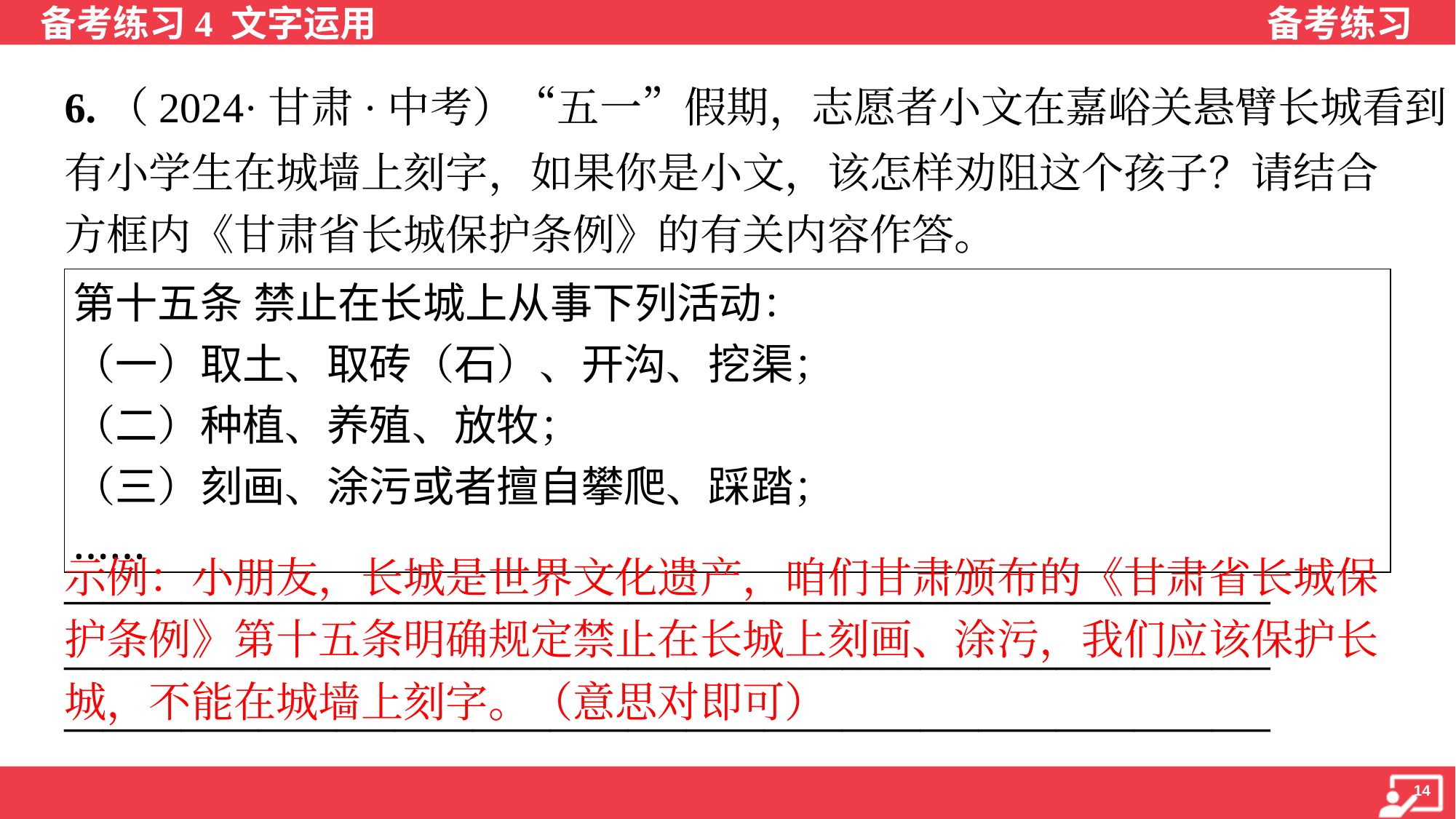

6.（2024·甘肃·中考）“五一”假期，志愿者小文在嘉峪关悬臂长城看到
有小学生在城墙上刻字，如果你是小文，该怎样劝阻这个孩子？请结合
方框内《甘肃省长城保护条例》的有关内容作答。
| 第十五条 禁止在长城上从事下列活动： （一）取土、取砖（石）、开沟、挖渠； （二）种植、养殖、放牧； （三）刻画、涂污或者擅自攀爬、踩踏； …… |
| --- |
示例：小朋友，长城是世界文化遗产，咱们甘肃颁布的《甘肃省长城保
护条例》第十五条明确规定禁止在长城上刻画、涂污，我们应该保护长
城，不能在城墙上刻字。（意思对即可）
______________________________________________________________
______________________________________________________________
______________________________________________________________